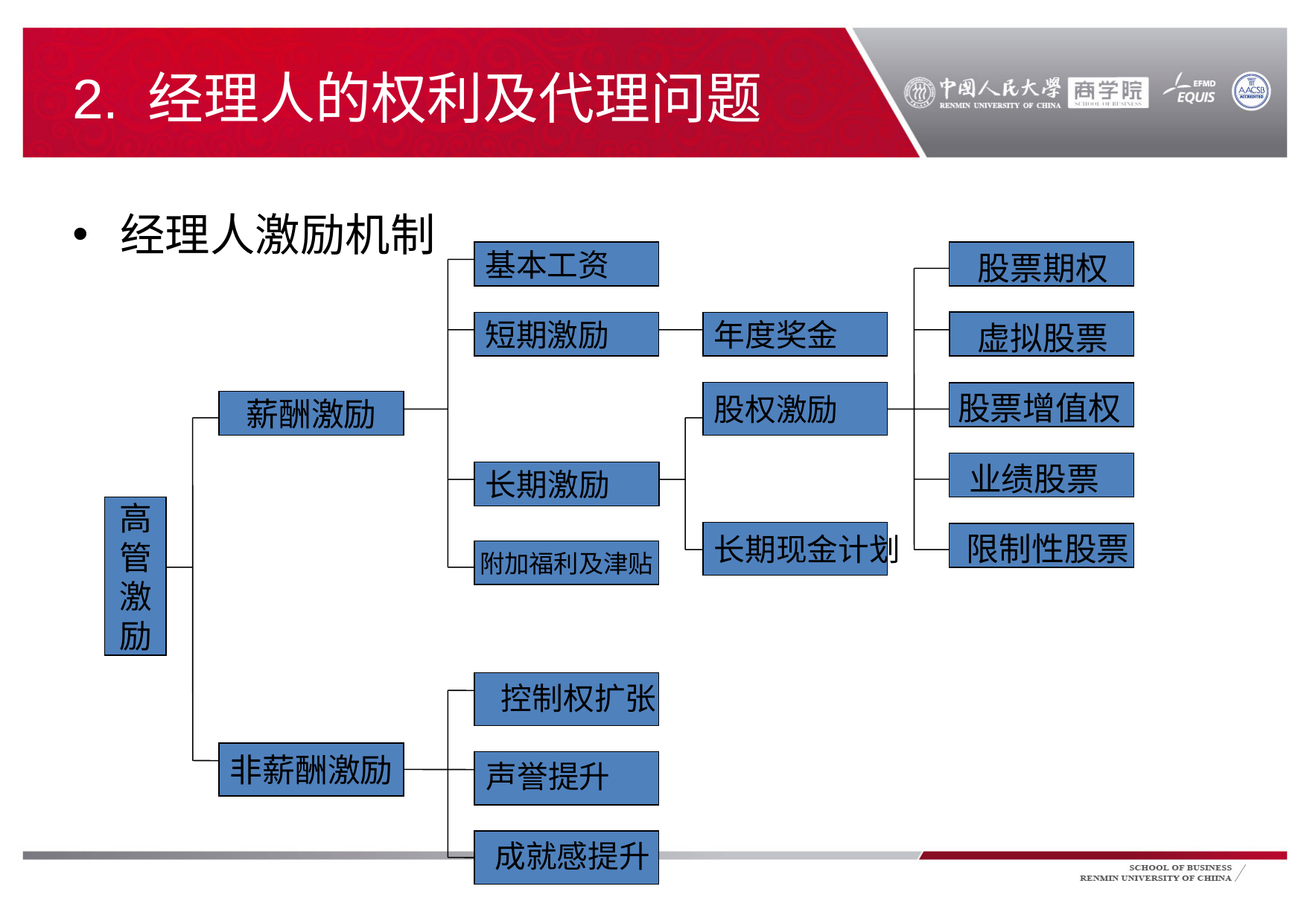

# 2. 经理人的权利及代理问题
经理人激励机制

股票期权
基本工资

短期激励
年度奖金
虚拟股票

股权激励

股票增值权
薪酬激励

业绩股票
长期激励

高
管
激
励
长期现金计划

限制性股票
附加福利及津贴

控制权扩张

非薪酬激励

声誉提升

成就感提升